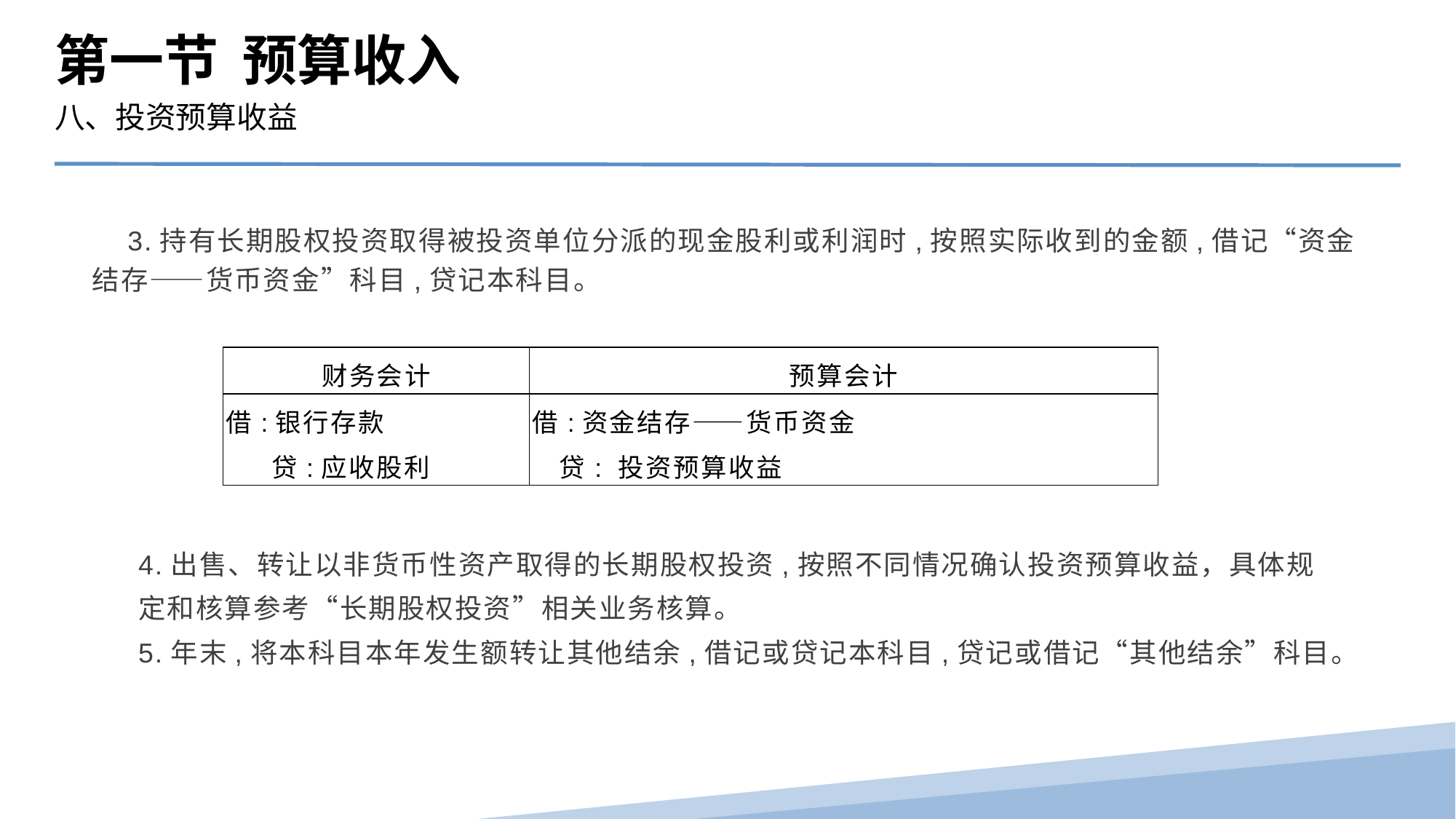

第一节  预算收入
八、投资预算收益
　3.持有长期股权投资取得被投资单位分派的现金股利或利润时,按照实际收到的金额,借记“资金结存——货币资金”科目,贷记本科目。
| 财务会计 | 预算会计 |
| --- | --- |
| 借:银行存款 贷:应收股利 | 借:资金结存——货币资金 贷: 投资预算收益 |
4.出售、转让以非货币性资产取得的长期股权投资,按照不同情况确认投资预算收益，具体规定和核算参考“长期股权投资”相关业务核算。
5.年末,将本科目本年发生额转让其他结余,借记或贷记本科目,贷记或借记“其他结余”科目。